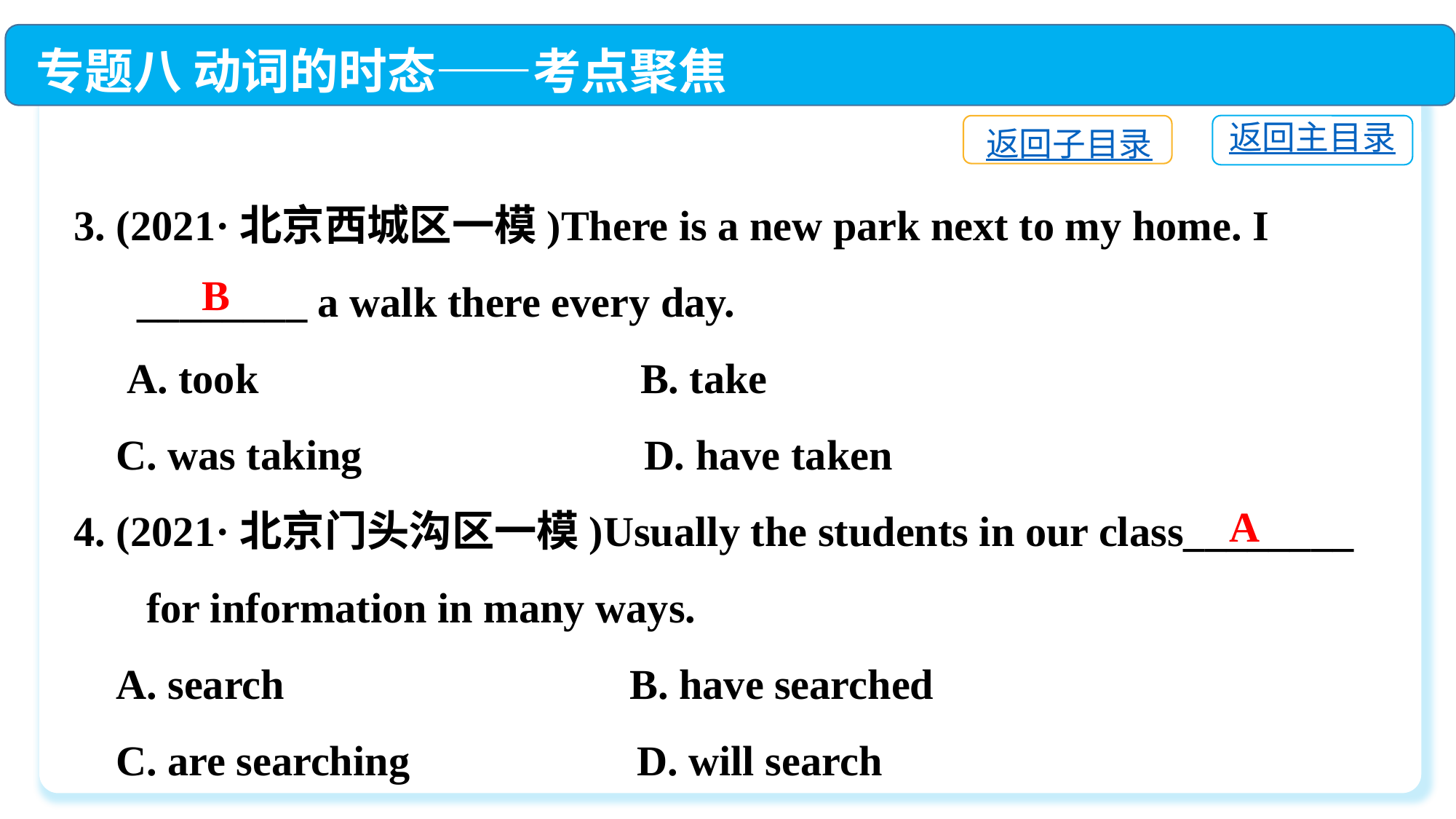

专题八 动词的时态——考点聚焦

返回主目录

返回子目录
3. (2021·北京西城区一模)There is a new park next to my home. I
      ________ a walk there every day.
     A. took	                                 B. take
    C. was taking	                       D. have taken
4. (2021·北京门头沟区一模)Usually the students in our class________
 　for information in many ways.
    A. search	                                B. have searched
    C. are searching	            D. will search
B
A